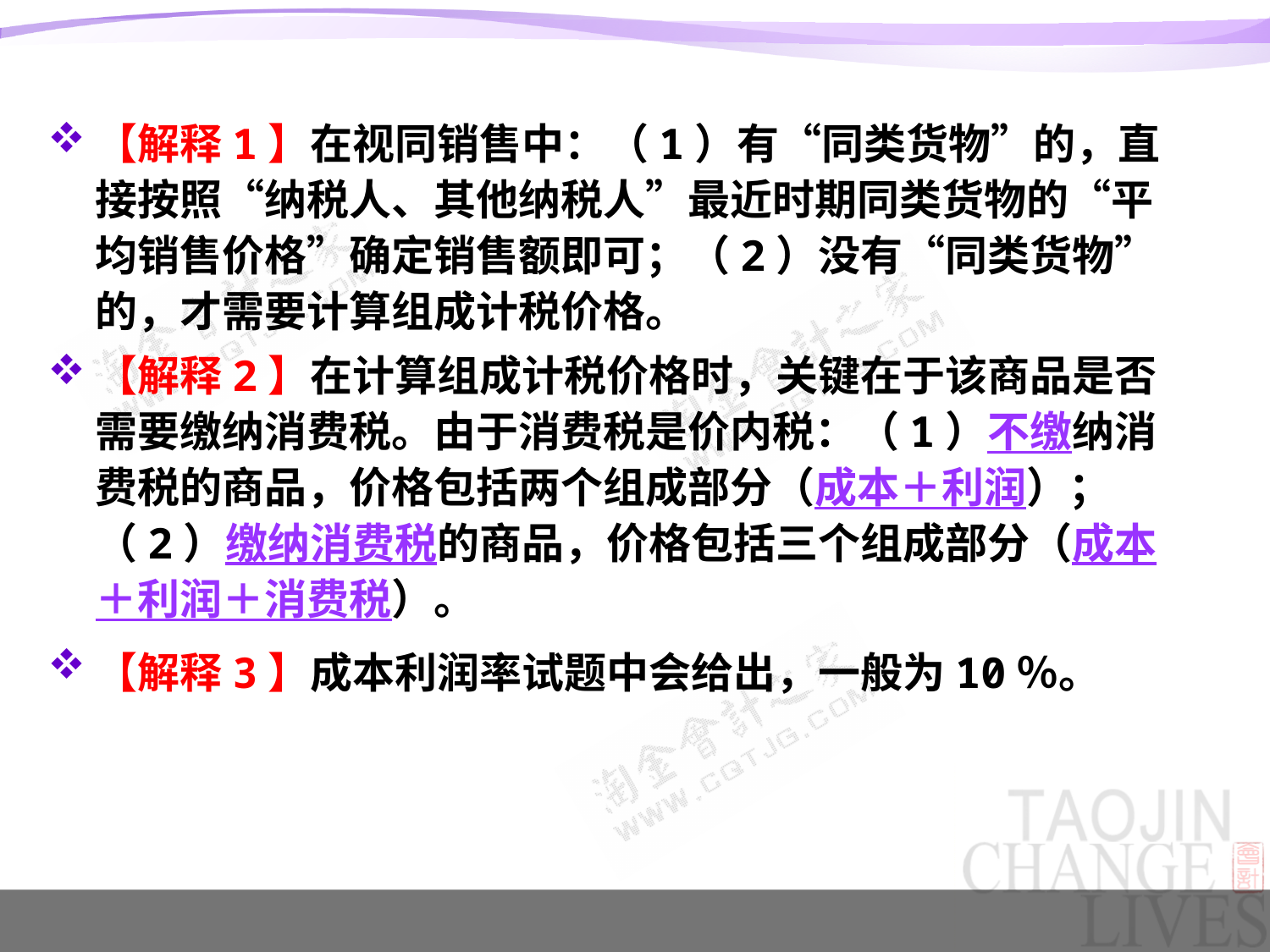

【解释1】在视同销售中：（1）有“同类货物”的，直接按照“纳税人、其他纳税人”最近时期同类货物的“平均销售价格”确定销售额即可；（2）没有“同类货物”的，才需要计算组成计税价格。
【解释2】在计算组成计税价格时，关键在于该商品是否需要缴纳消费税。由于消费税是价内税：（1）不缴纳消费税的商品，价格包括两个组成部分（成本＋利润）；（2）缴纳消费税的商品，价格包括三个组成部分（成本＋利润＋消费税）。
【解释3】成本利润率试题中会给出，一般为10％。